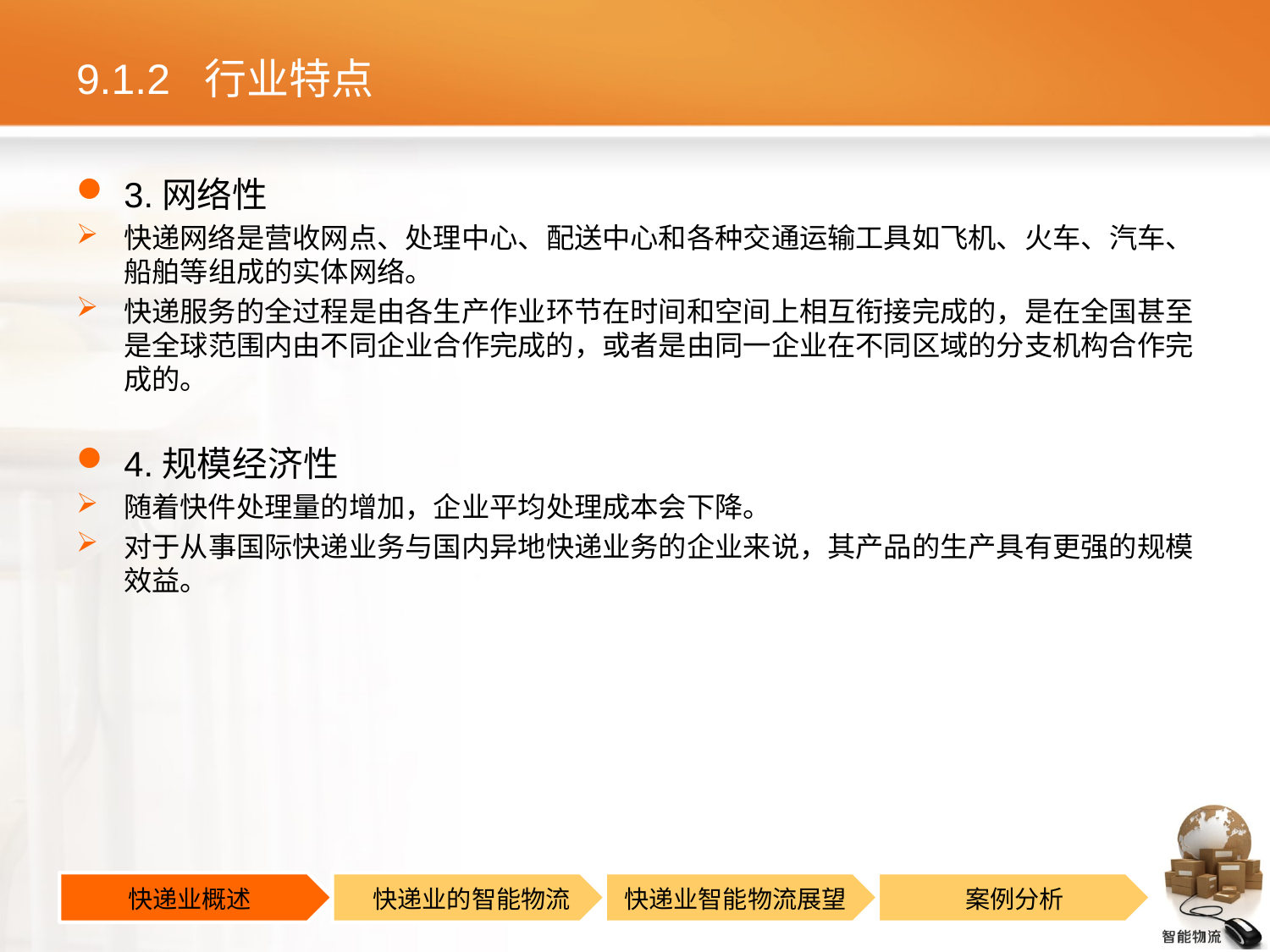

# 9.1.2  行业特点
3.网络性
快递网络是营收网点、处理中心、配送中心和各种交通运输工具如飞机、火车、汽车、船舶等组成的实体网络。
快递服务的全过程是由各生产作业环节在时间和空间上相互衔接完成的，是在全国甚至是全球范围内由不同企业合作完成的，或者是由同一企业在不同区域的分支机构合作完成的。

4.规模经济性
随着快件处理量的增加，企业平均处理成本会下降。
对于从事国际快递业务与国内异地快递业务的企业来说，其产品的生产具有更强的规模效益。